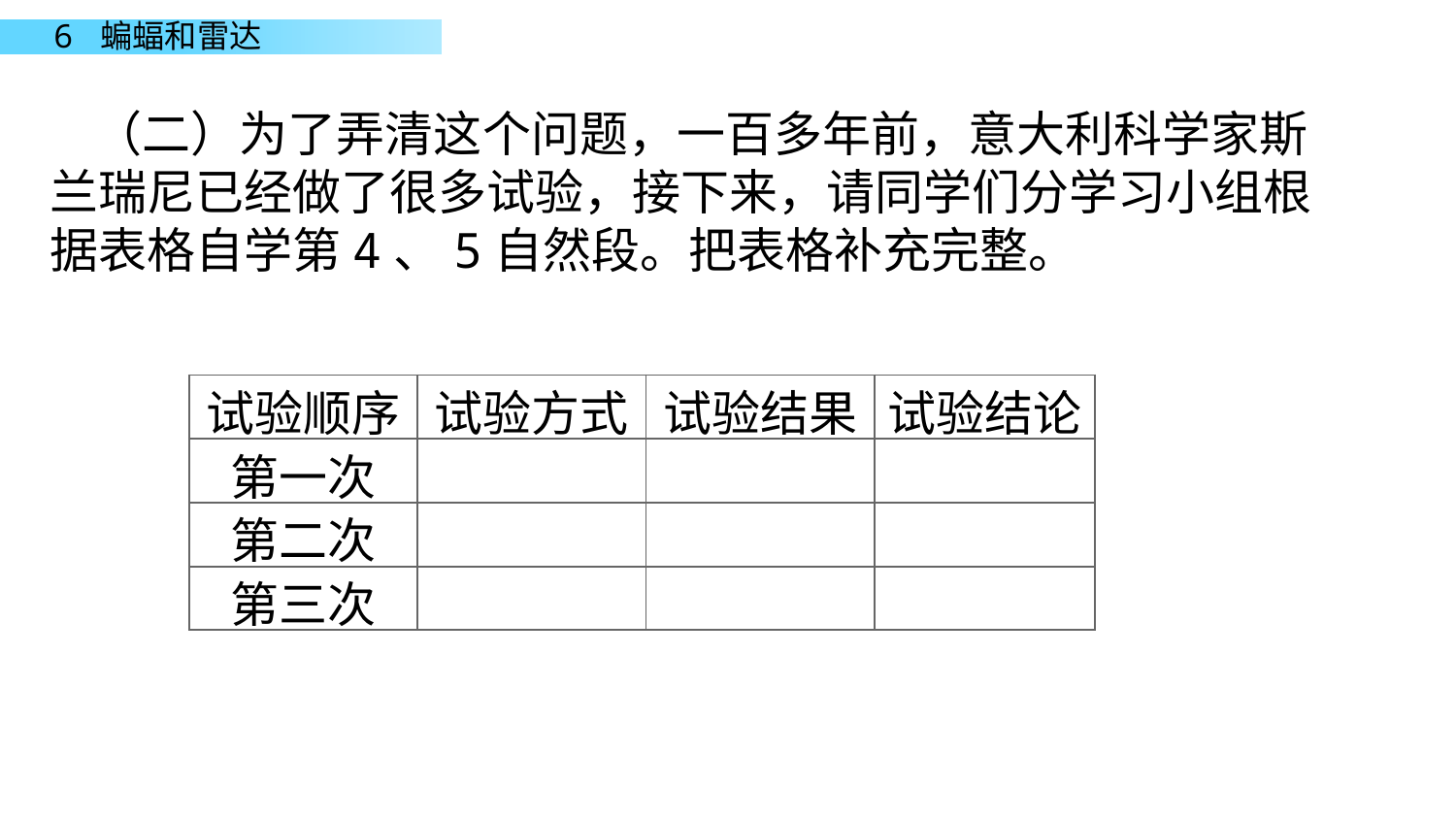

（二）为了弄清这个问题，一百多年前，意大利科学家斯兰瑞尼已经做了很多试验，接下来，请同学们分学习小组根据表格自学第4、5自然段。把表格补充完整。
| 试验顺序 | 试验方式 | 试验结果 | 试验结论 |
| --- | --- | --- | --- |
| 第一次 |  |  |  |
| 第二次 |  |  |  |
| 第三次 |  |  |  |